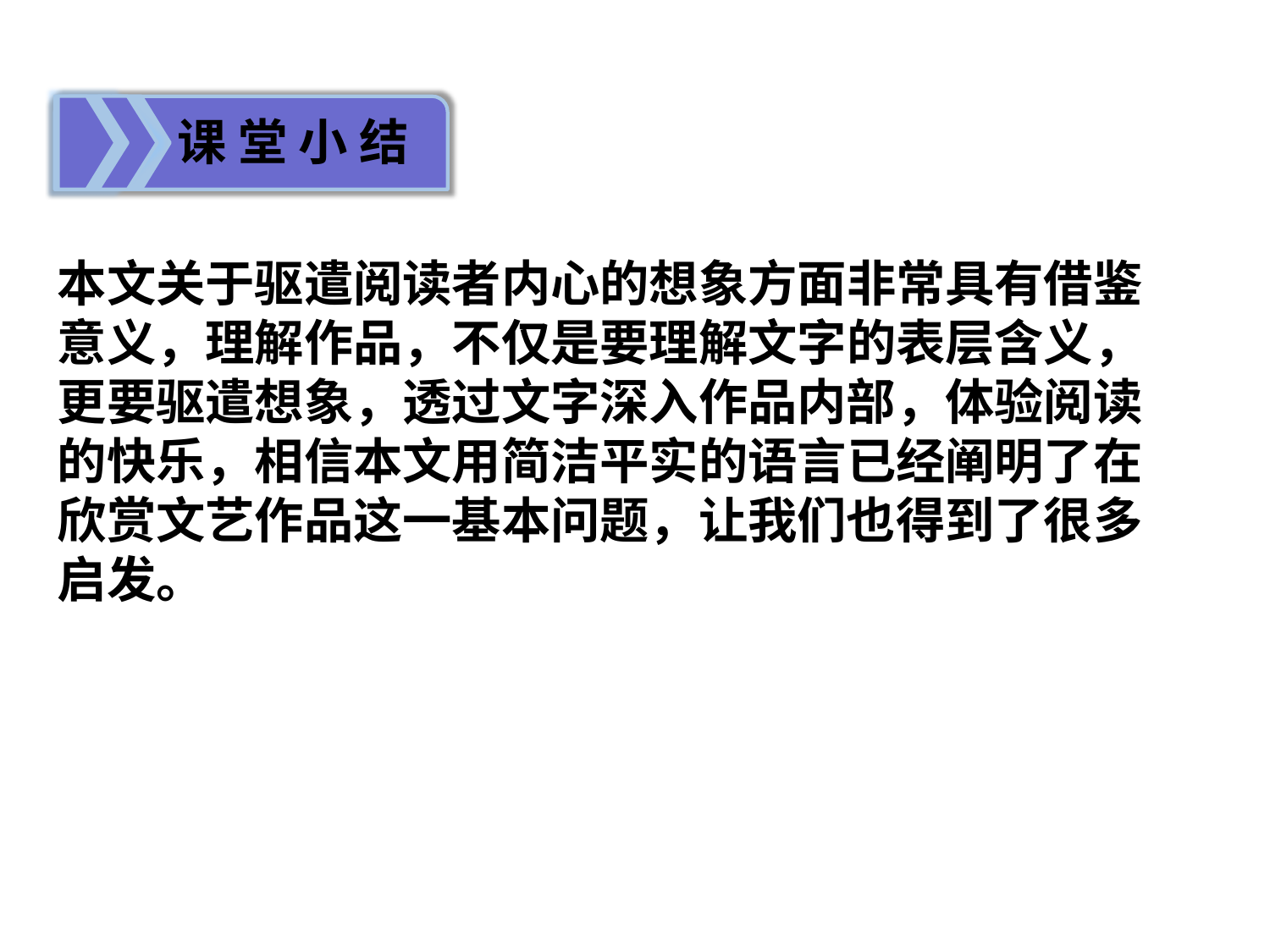

课 堂 小 结
本文关于驱遣阅读者内心的想象方面非常具有借鉴意义，理解作品，不仅是要理解文字的表层含义，更要驱遣想象，透过文字深入作品内部，体验阅读的快乐，相信本文用简洁平实的语言已经阐明了在欣赏文艺作品这一基本问题，让我们也得到了很多启发。